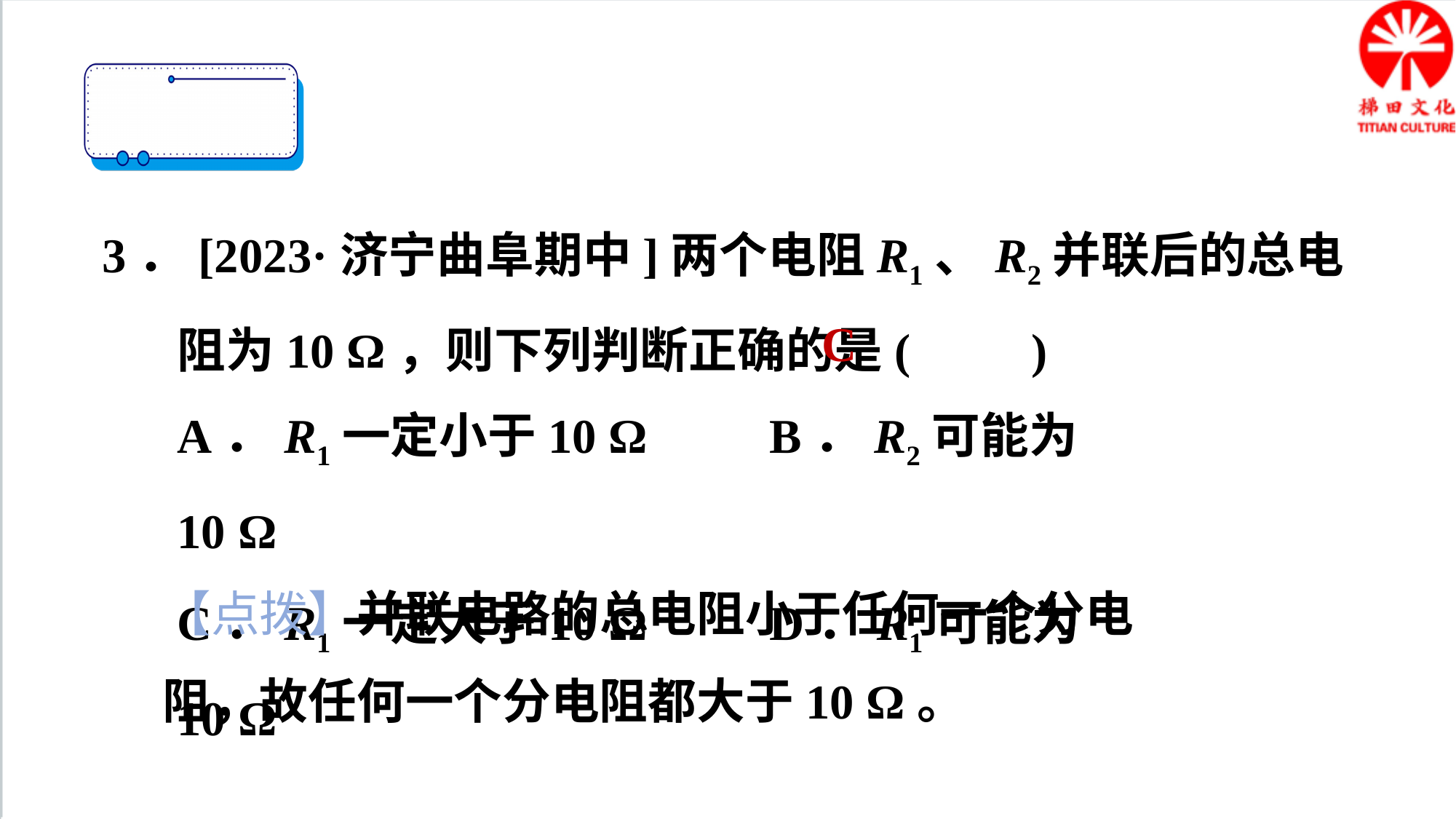

3．[2023·济宁曲阜期中]两个电阻R1、R2并联后的总电阻为10 Ω，则下列判断正确的是(　　)
C
A．R1一定小于10 Ω          B．R2可能为10 Ω
C．R1一定大于10 Ω          D．R1可能为10 Ω
【点拨】并联电路的总电阻小于任何一个分电阻，故任何一个分电阻都大于10 Ω。